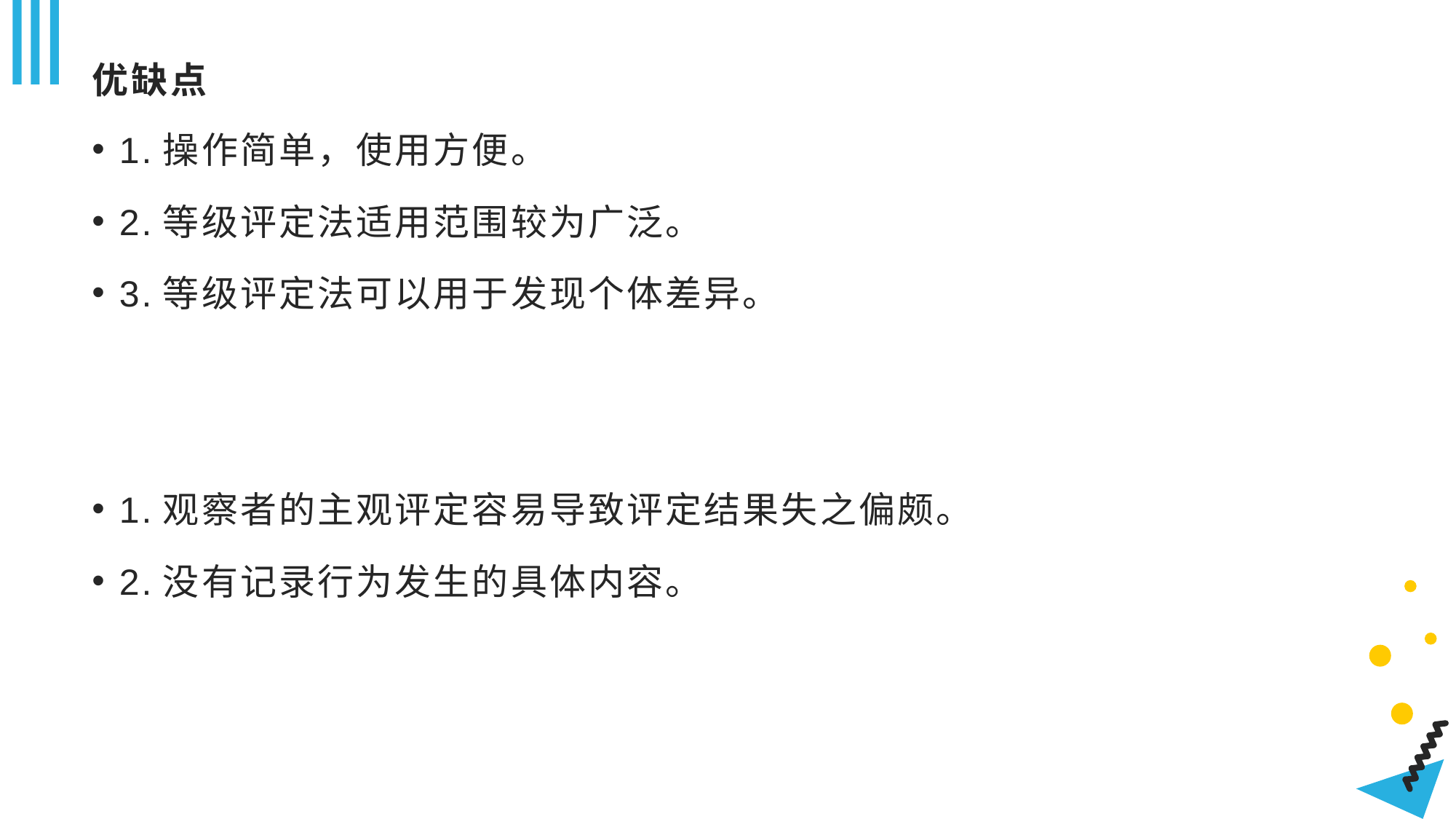

# 优缺点
1.操作简单，使用方便。
2.等级评定法适用范围较为广泛。
3.等级评定法可以用于发现个体差异。

1.观察者的主观评定容易导致评定结果失之偏颇。
2.没有记录行为发生的具体内容。